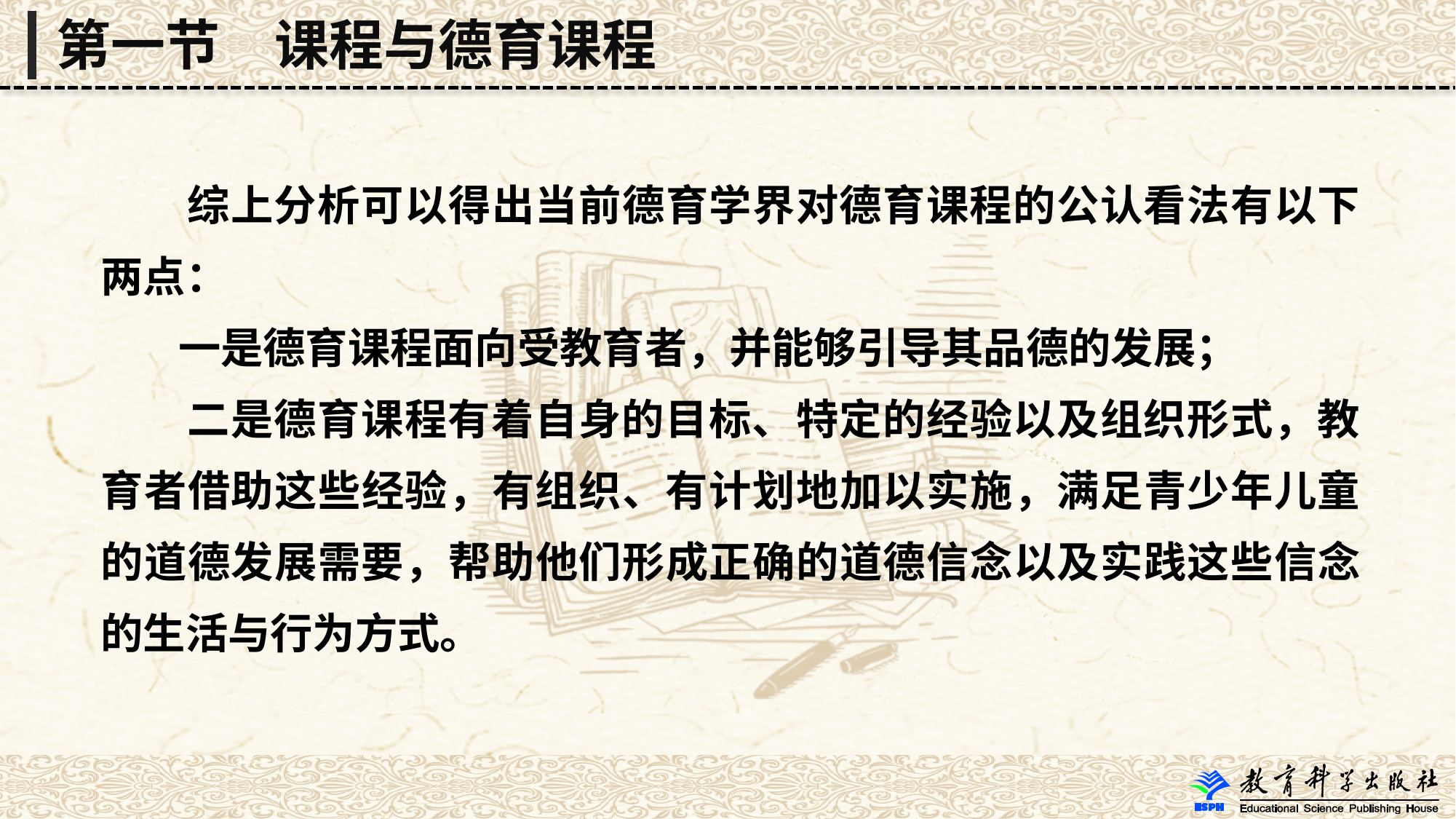

第一节　课程与德育课程
       综上分析可以得出当前德育学界对德育课程的公认看法有以下两点：
       一是德育课程面向受教育者，并能够引导其品德的发展；
       二是德育课程有着自身的目标、特定的经验以及组织形式，教育者借助这些经验，有组织、有计划地加以实施，满足青少年儿童的道德发展需要，帮助他们形成正确的道德信念以及实践这些信念的生活与行为方式。